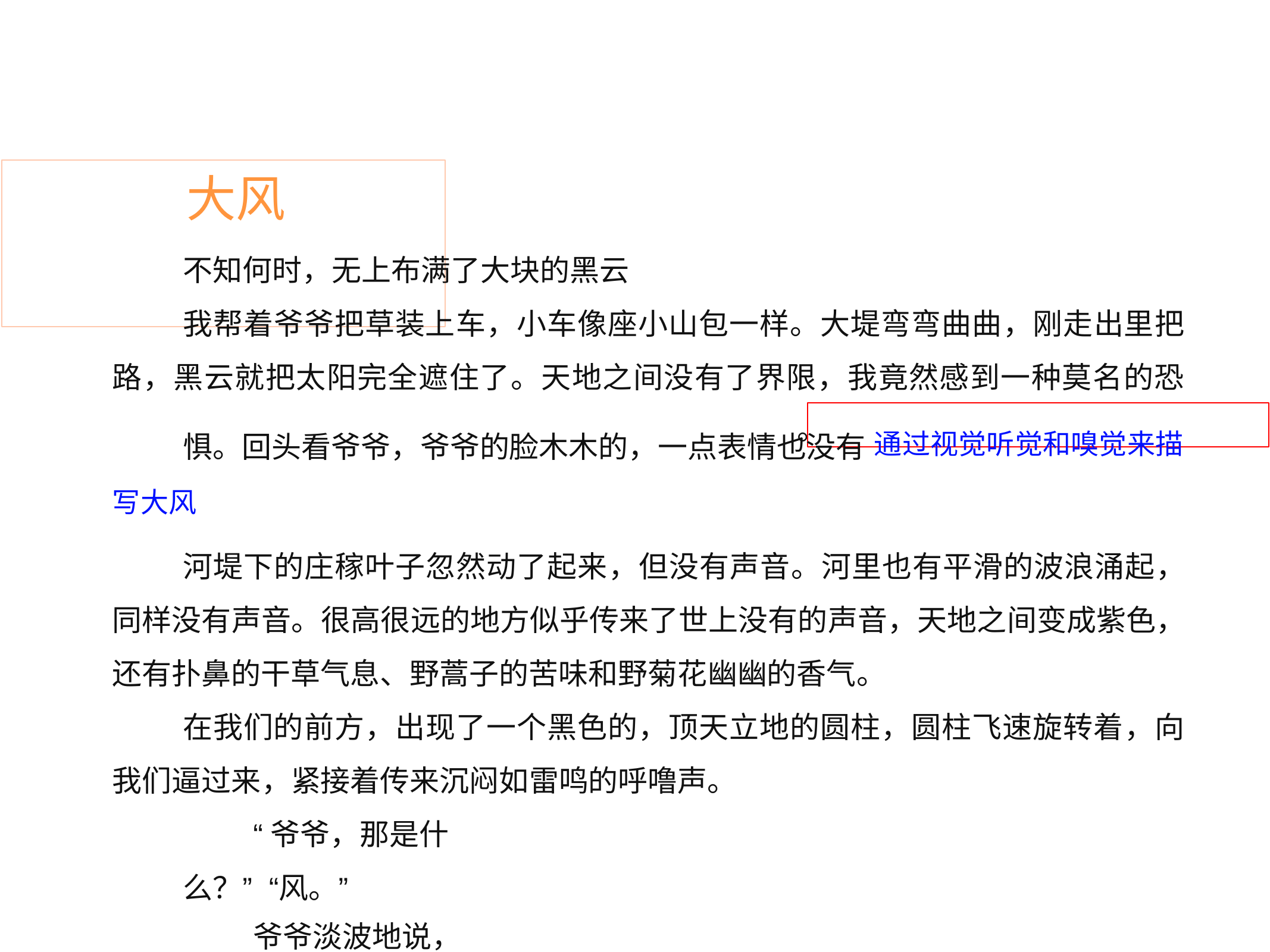

# 大风
不知何时，无上布满了大块的黑云
我帮着爷爷把草装上车，小车像座小山包一样。大堤弯弯曲曲，刚走出里把 路，黑云就把太阳完全遮住了。天地之间没有了界限，我竟然感到一种莫名的恐
惧。回头看爷爷，爷爷的脸木木的，一点表情也没有 通过视觉听觉和嗅觉来描写大风
河堤下的庄稼叶子忽然动了起来，但没有声音。河里也有平滑的波浪涌起， 同样没有声音。很高很远的地方似乎传来了世上没有的声音，天地之间变成紫色， 还有扑鼻的干草气息、野蒿子的苦味和野菊花幽幽的香气。
在我们的前方，出现了一个黑色的，顶天立地的圆柱，圆柱飞速旋转着，向 我们逼过来，紧接着传来沉闷如雷鸣的呼噜声。
“爷爷，那是什么？”  “风。”
爷爷淡波地说，“使劲拉车吧，孩子。”说着，他弯下了腰。

。